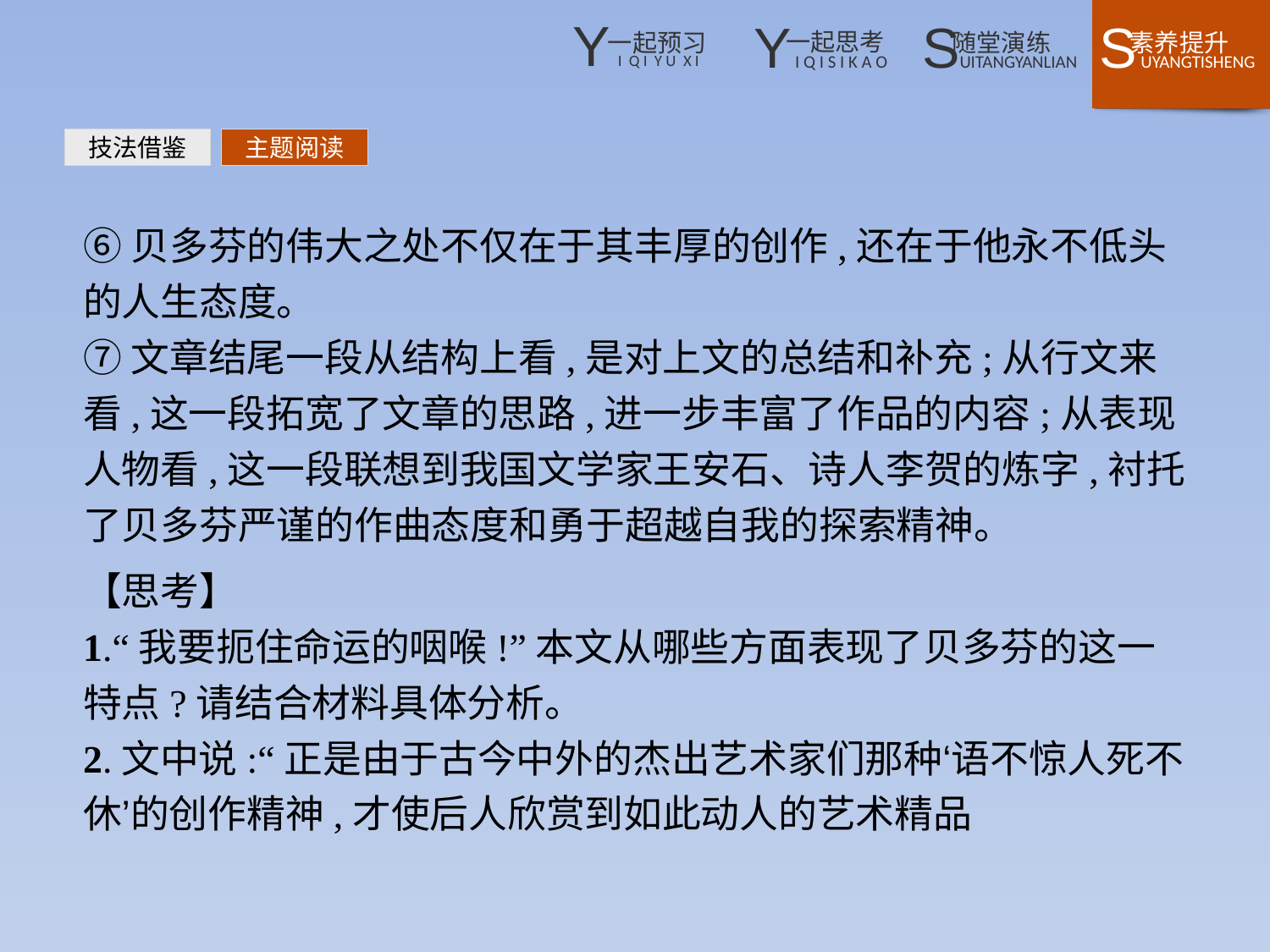

技法借鉴
主题阅读
⑥贝多芬的伟大之处不仅在于其丰厚的创作,还在于他永不低头的人生态度。
⑦文章结尾一段从结构上看,是对上文的总结和补充;从行文来看,这一段拓宽了文章的思路,进一步丰富了作品的内容;从表现人物看,这一段联想到我国文学家王安石、诗人李贺的炼字,衬托了贝多芬严谨的作曲态度和勇于超越自我的探索精神。
【思考】
1.“我要扼住命运的咽喉!”本文从哪些方面表现了贝多芬的这一特点?请结合材料具体分析。
2.文中说:“正是由于古今中外的杰出艺术家们那种‘语不惊人死不休’的创作精神,才使后人欣赏到如此动人的艺术精品